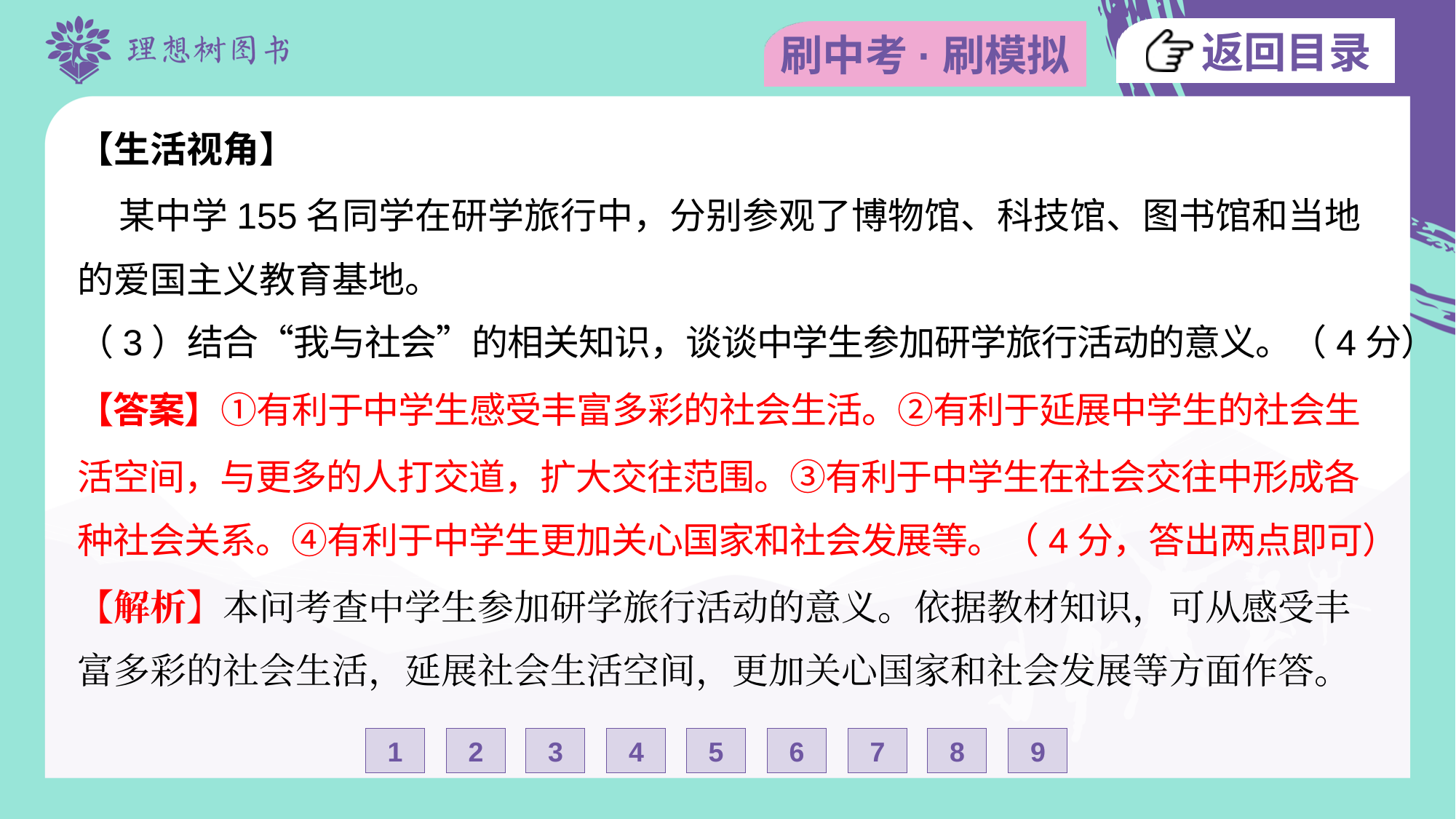

【生活视角】
    某中学155名同学在研学旅行中，分别参观了博物馆、科技馆、图书馆和当地
的爱国主义教育基地。
（3）结合“我与社会”的相关知识，谈谈中学生参加研学旅行活动的意义。（4分）
【答案】①有利于中学生感受丰富多彩的社会生活。②有利于延展中学生的社会生
活空间，与更多的人打交道，扩大交往范围。③有利于中学生在社会交往中形成各
种社会关系。④有利于中学生更加关心国家和社会发展等。（4分，答出两点即可）
【解析】本问考查中学生参加研学旅行活动的意义。依据教材知识，可从感受丰
富多彩的社会生活，延展社会生活空间，更加关心国家和社会发展等方面作答。